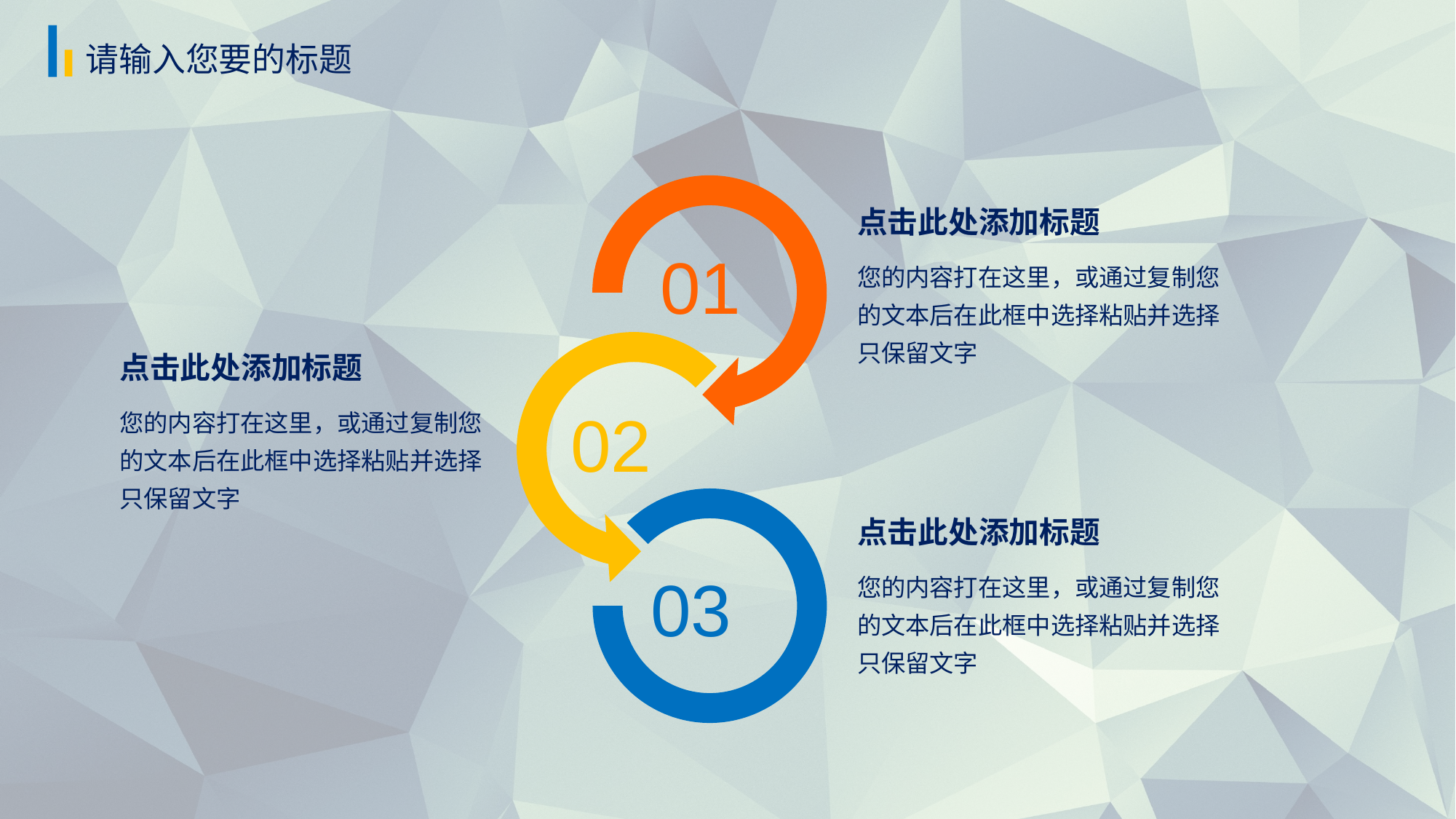

请输入您要的标题

点击此处添加标题
01
您的内容打在这里，或通过复制您的文本后在此框中选择粘贴并选择只保留文字

点击此处添加标题
您的内容打在这里，或通过复制您的文本后在此框中选择粘贴并选择只保留文字
02

点击此处添加标题
03
您的内容打在这里，或通过复制您的文本后在此框中选择粘贴并选择只保留文字